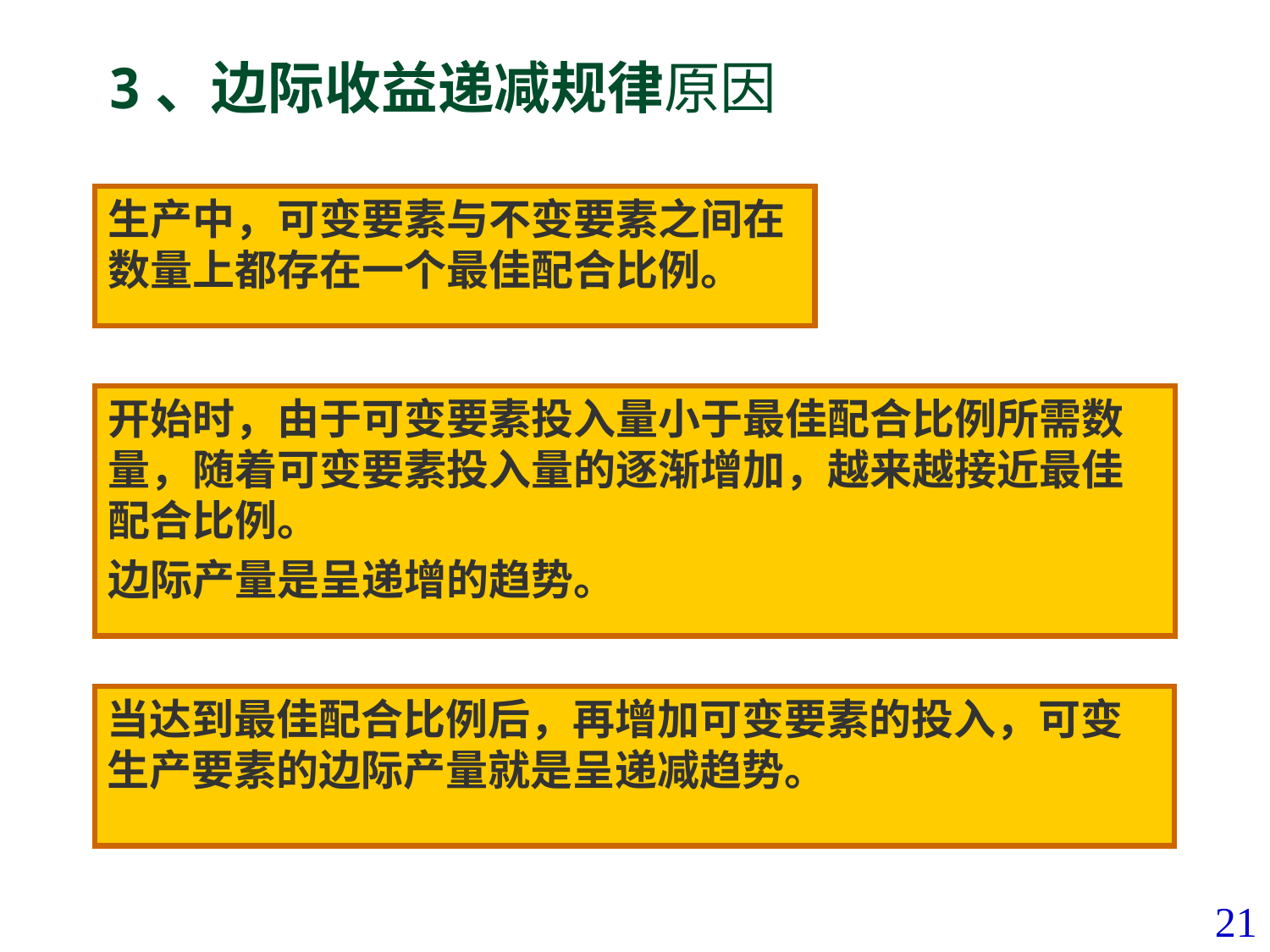

# 3、边际收益递减规律原因
生产中，可变要素与不变要素之间在数量上都存在一个最佳配合比例。
开始时，由于可变要素投入量小于最佳配合比例所需数量，随着可变要素投入量的逐渐增加，越来越接近最佳配合比例。
边际产量是呈递增的趋势。
当达到最佳配合比例后，再增加可变要素的投入，可变生产要素的边际产量就是呈递减趋势。
21